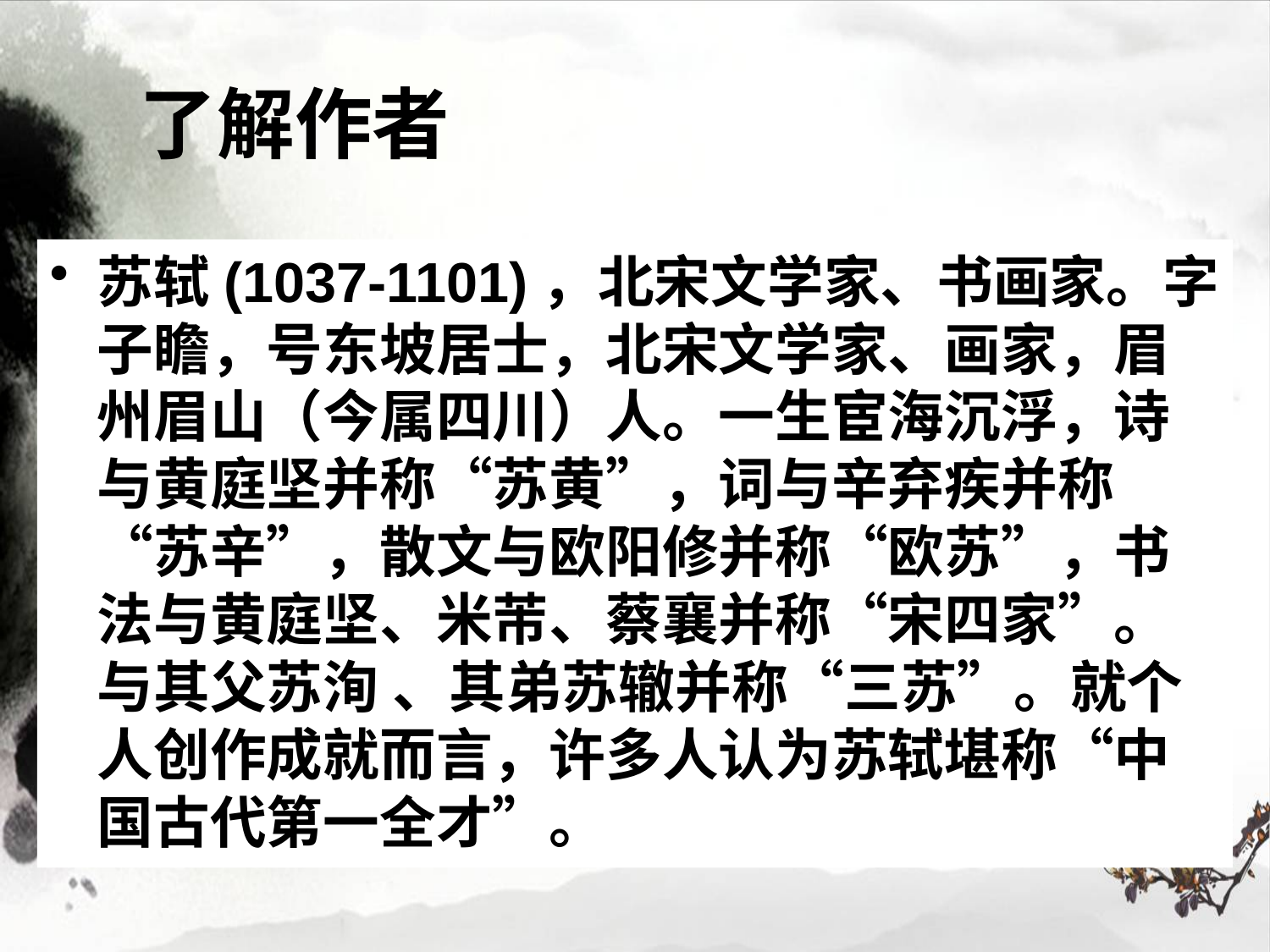

# 了解作者
苏轼(1037-1101)，北宋文学家、书画家。字子瞻，号东坡居士，北宋文学家、画家，眉州眉山（今属四川）人。一生宦海沉浮，诗与黄庭坚并称“苏黄”，词与辛弃疾并称“苏辛”，散文与欧阳修并称“欧苏”，书法与黄庭坚、米芾、蔡襄并称“宋四家”。与其父苏洵 、其弟苏辙并称“三苏”。就个人创作成就而言，许多人认为苏轼堪称“中国古代第一全才”。